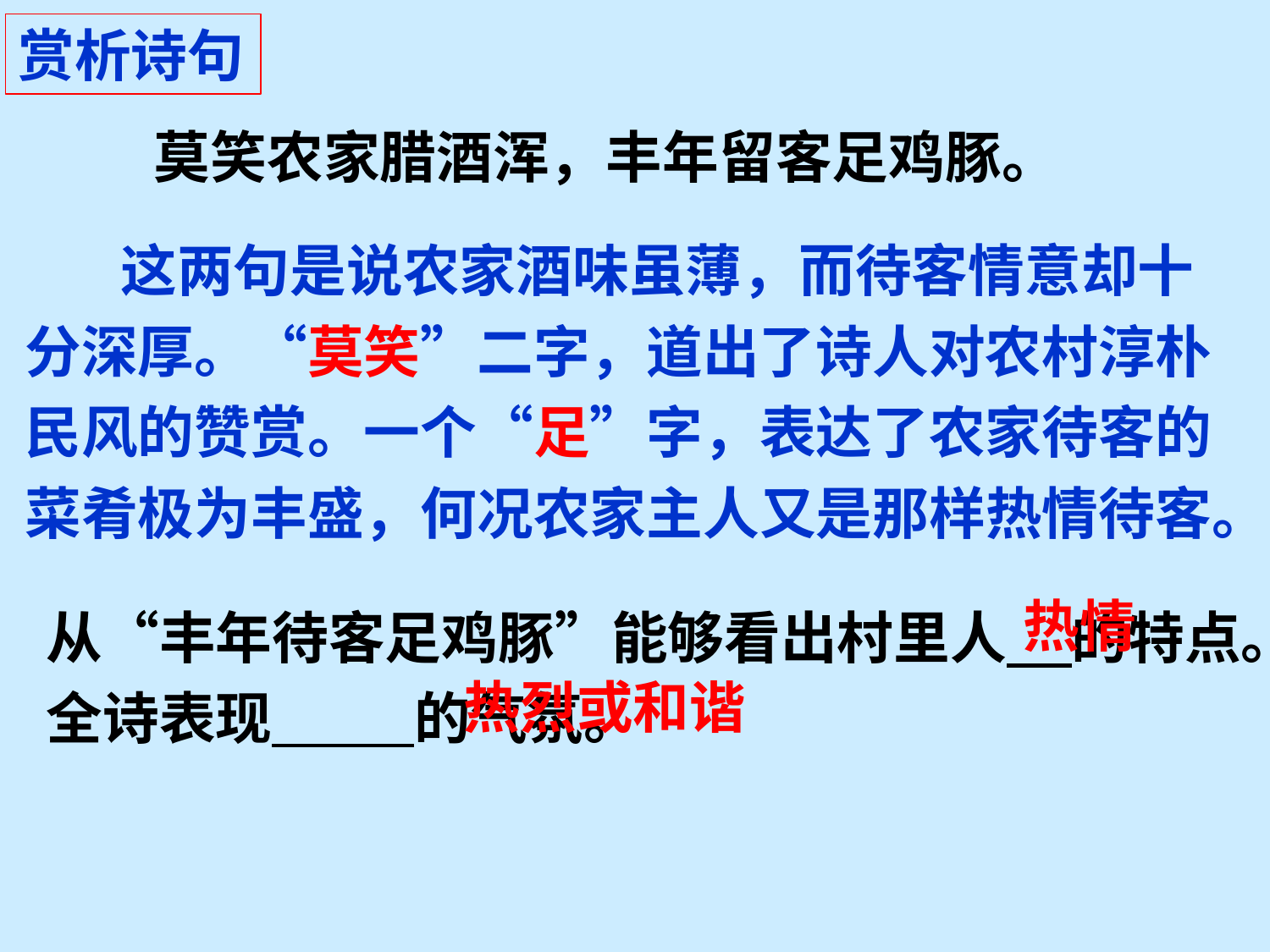

赏析诗句
     莫笑农家腊酒浑，丰年留客足鸡豚。
         这两句是说农家酒味虽薄，而待客情意却十分深厚。“莫笑”二字，道出了诗人对农村淳朴民风的赞赏。一个“足”字，表达了农家待客的菜肴极为丰盛，何况农家主人又是那样热情待客。
从“丰年待客足鸡豚”能够看出村里人     的特点。全诗表现           的气氛。
热情
热烈或和谐